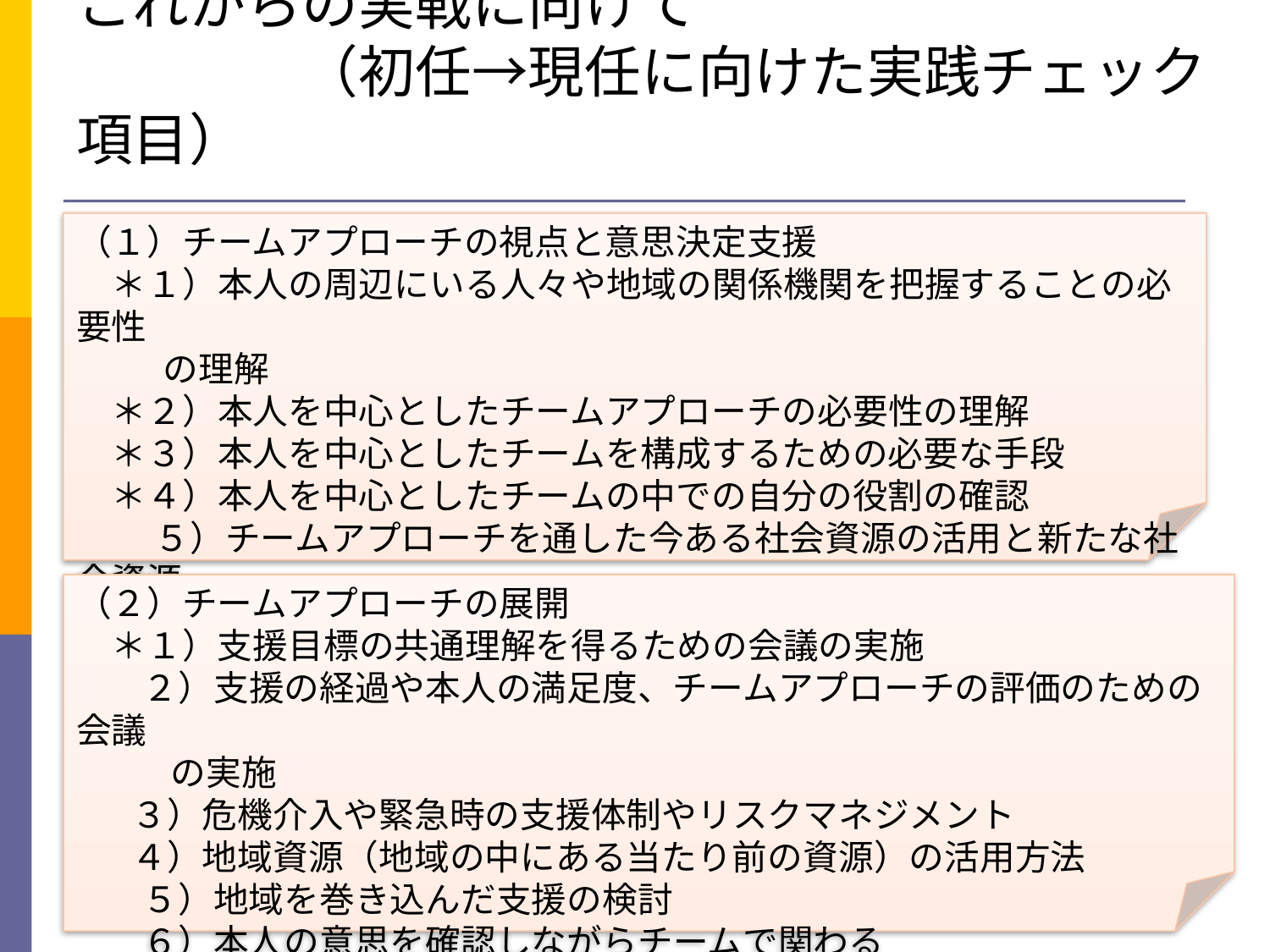

# これからの実戦に向けて 　　　　（初任→現任に向けた実践チェック項目）
（１）チームアプローチの視点と意思決定支援
　＊１）本人の周辺にいる人々や地域の関係機関を把握することの必要性
          の理解
　＊２）本人を中心としたチームアプローチの必要性の理解
　＊３）本人を中心としたチームを構成するための必要な手段
　＊４）本人を中心としたチームの中での自分の役割の確認
　　 ５）チームアプローチを通した今ある社会資源の活用と新たな社会資源
         の創出方法

（２）チームアプローチの展開
　＊１）支援目標の共通理解を得るための会議の実施
　    ２）支援の経過や本人の満足度、チームアプローチの評価のための会議
           の実施
      ３）危機介入や緊急時の支援体制やリスクマネジメント
      ４）地域資源（地域の中にある当たり前の資源）の活用方法
　    ５）地域を巻き込んだ支援の検討
　    ６）本人の意思を確認しながらチームで関わる
22